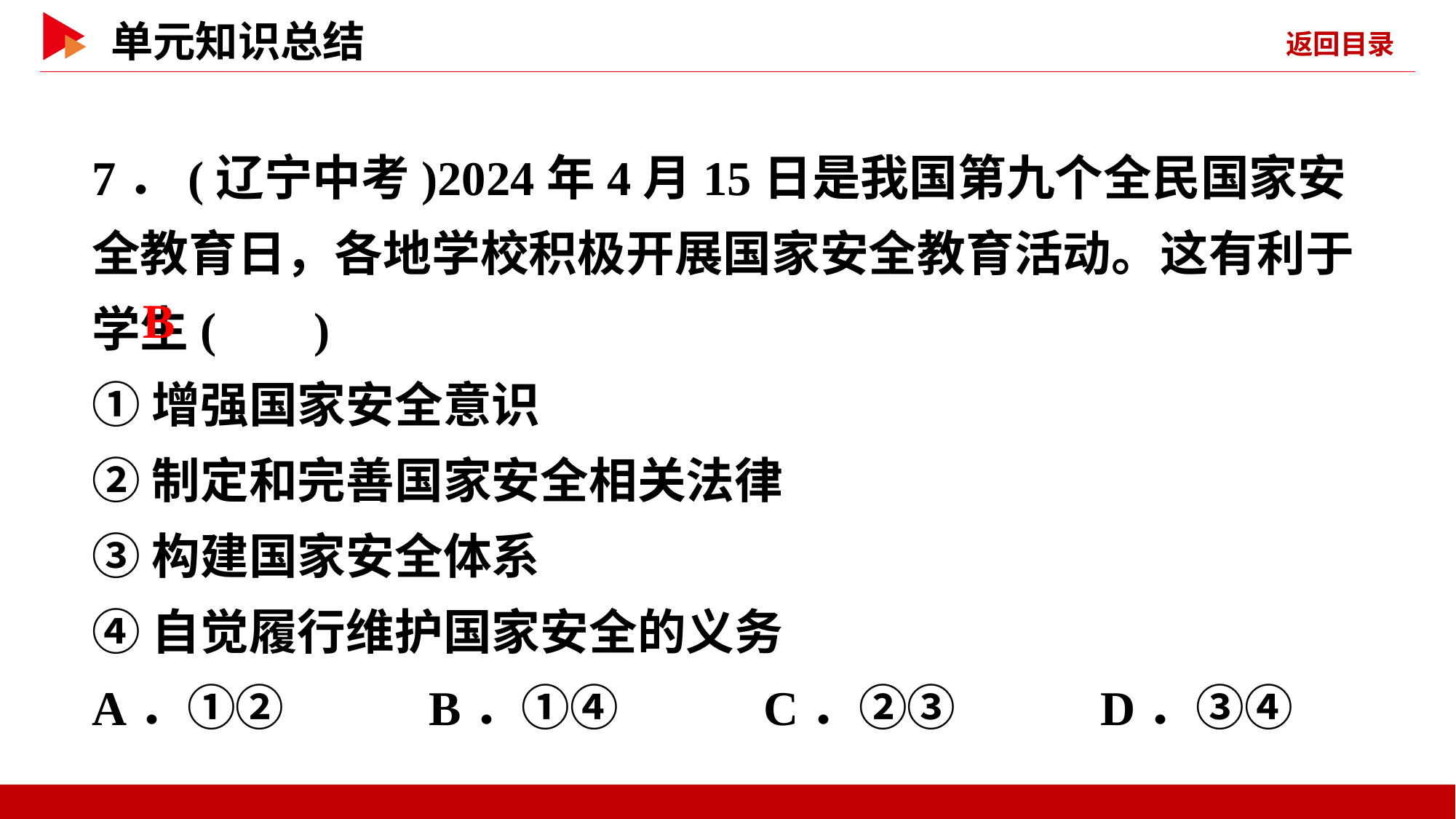

7．(辽宁中考)2024年4月15日是我国第九个全民国家安全教育日，各地学校积极开展国家安全教育活动。这有利于学生(        )
①增强国家安全意识
②制定和完善国家安全相关法律
③构建国家安全体系
④自觉履行维护国家安全的义务
A．①②            B．①④            C．②③            D．③④
   B